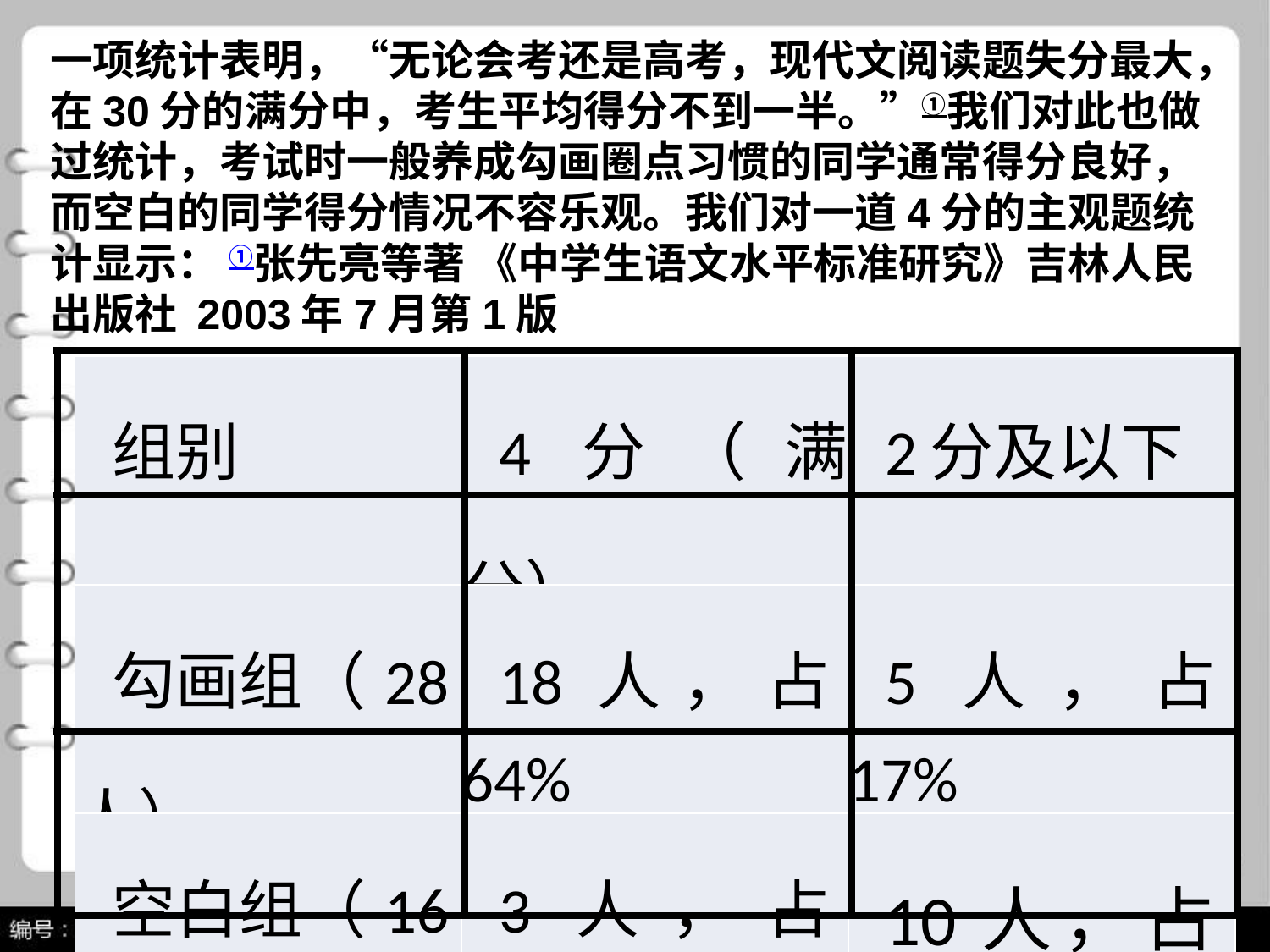

一项统计表明，“无论会考还是高考，现代文阅读题失分最大，在30分的满分中，考生平均得分不到一半。”①我们对此也做过统计，考试时一般养成勾画圈点习惯的同学通常得分良好，而空白的同学得分情况不容乐观。我们对一道4分的主观题统计显示： ①张先亮等著 《中学生语文水平标准研究》吉林人民出版社 2003年7月第1版
|  |  |  |
| --- | --- | --- |
|  |  |  |
|  |  |  |
| 组别 | 4分（满分） | 2分及以下 |
| --- | --- | --- |
| 勾画组（28人） | 18人，占64% | 5人，占17% |
| 空白组（16人） | 3人，占18% | 10人，占62% |